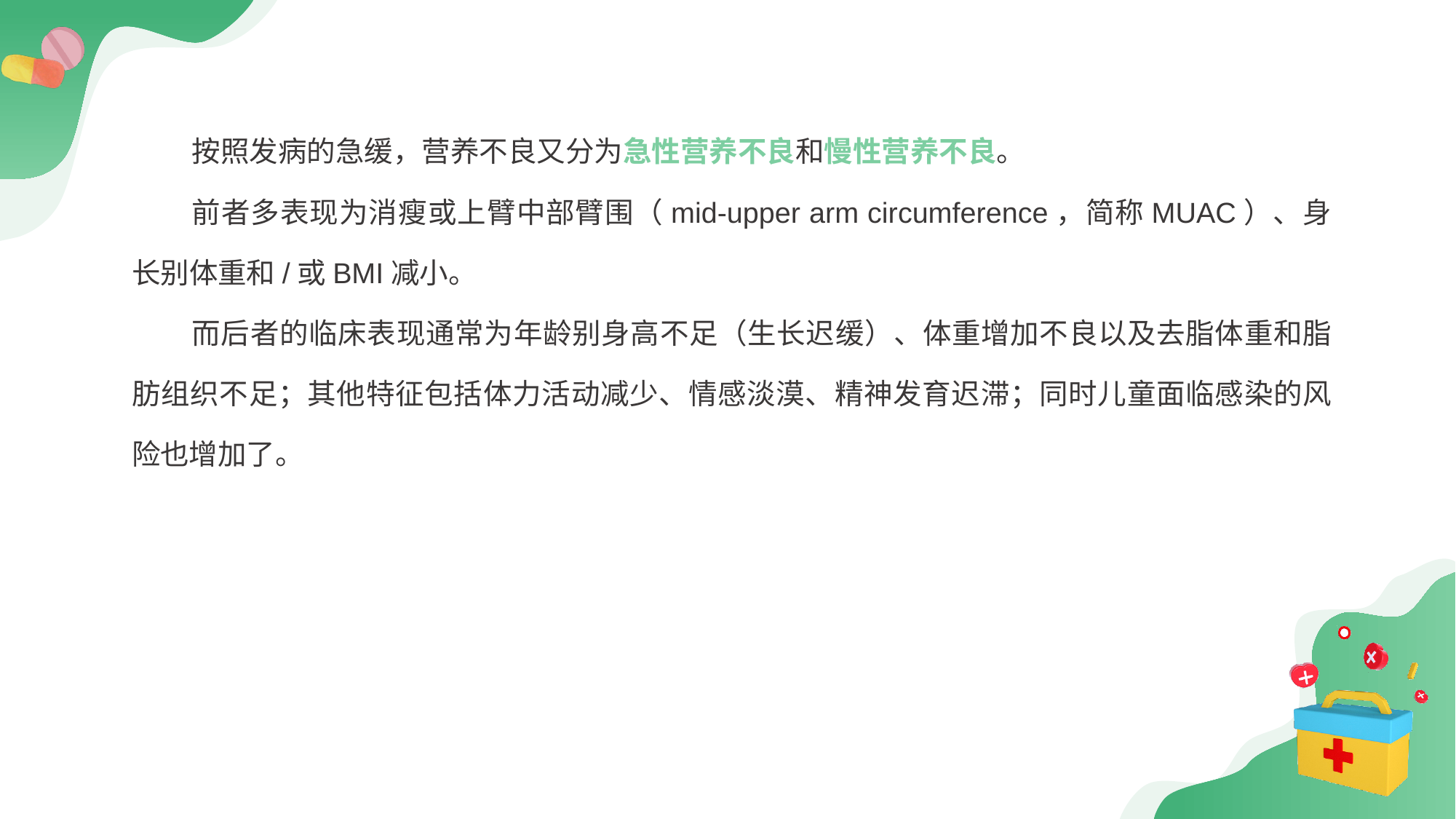

按照发病的急缓，营养不良又分为急性营养不良和慢性营养不良。
前者多表现为消瘦或上臂中部臂围（mid-upper arm circumference，简称MUAC）、身长别体重和/或BMI减小。
而后者的临床表现通常为年龄别身高不足（生长迟缓）、体重增加不良以及去脂体重和脂肪组织不足；其他特征包括体力活动减少、情感淡漠、精神发育迟滞；同时儿童面临感染的风险也增加了。